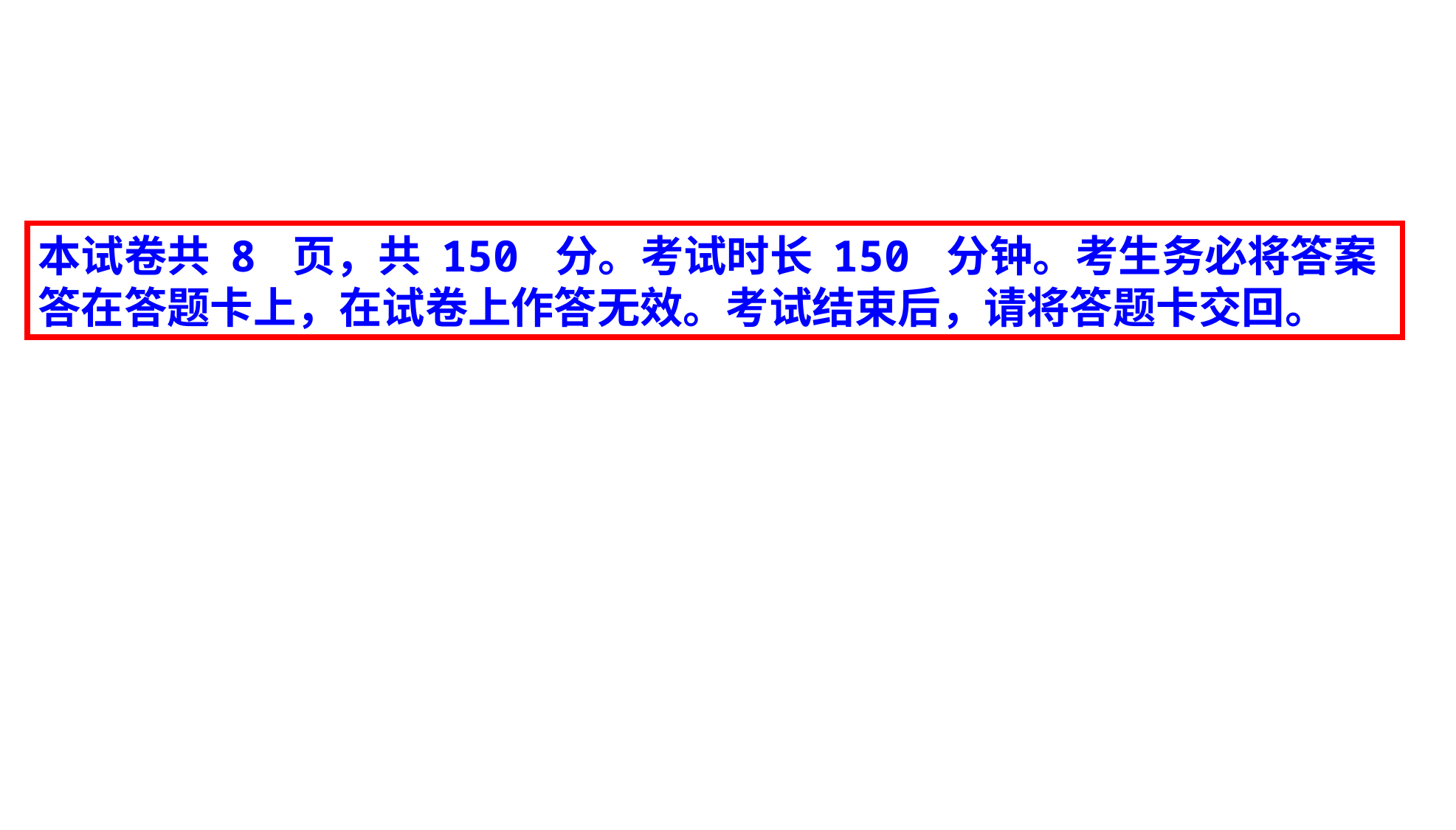

本试卷共 8 页，共 150 分。考试时长 150 分钟。考生务必将答案答在答题卡上，在试卷上作答无效。考试结束后，请将答题卡交回。